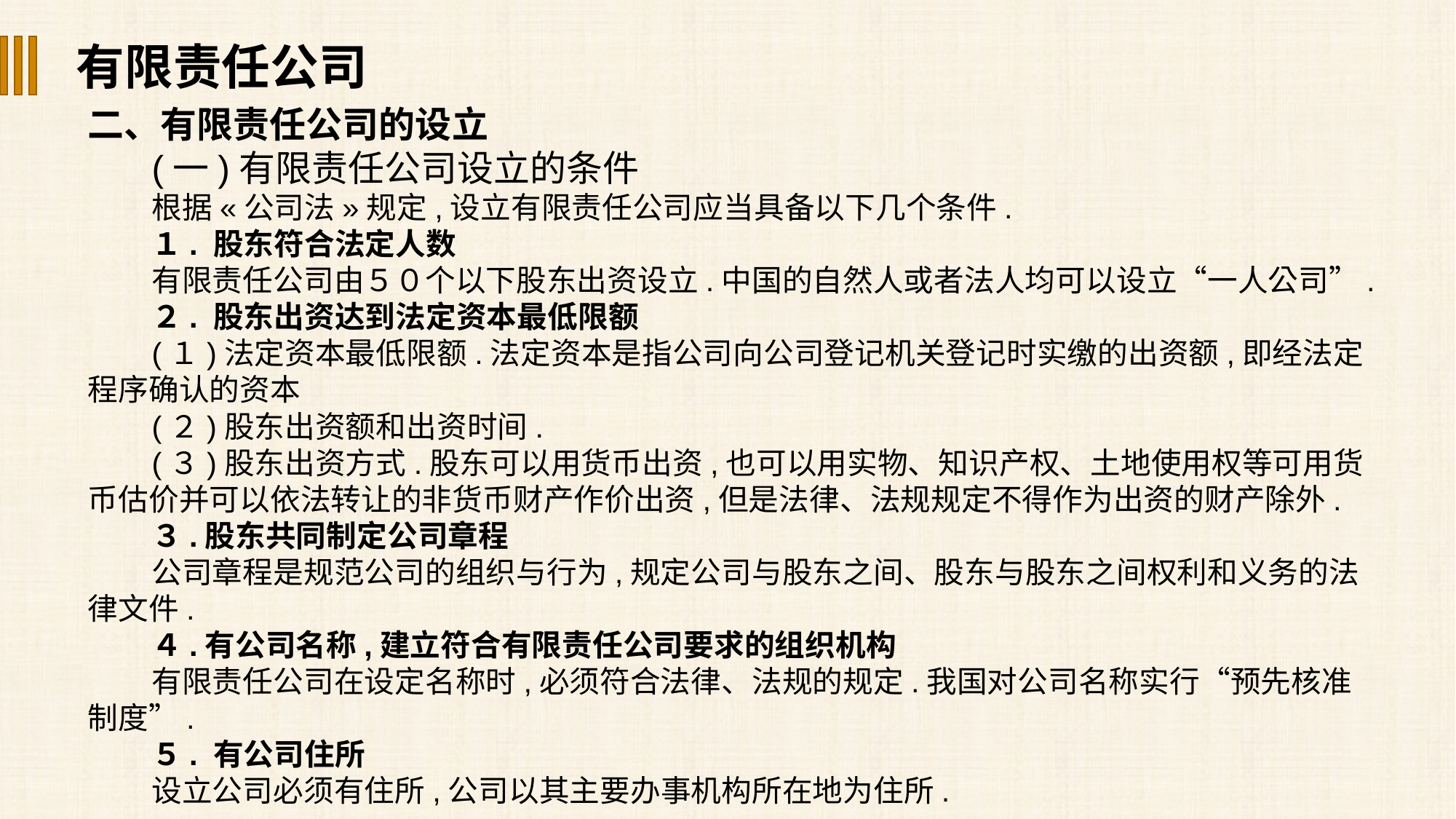

有限责任公司

二、有限责任公司的设立
(一)有限责任公司设立的条件
根据«公司法»规定,设立有限责任公司应当具备以下几个条件.
１. 股东符合法定人数
有限责任公司由５０个以下股东出资设立.中国的自然人或者法人均可以设立“一人公司”.
２. 股东出资达到法定资本最低限额
(１)法定资本最低限额.法定资本是指公司向公司登记机关登记时实缴的出资额,即经法定程序确认的资本
(２)股东出资额和出资时间.
(３)股东出资方式.股东可以用货币出资,也可以用实物、知识产权、土地使用权等可用货币估价并可以依法转让的非货币财产作价出资,但是法律、法规规定不得作为出资的财产除外.
３.股东共同制定公司章程
公司章程是规范公司的组织与行为,规定公司与股东之间、股东与股东之间权利和义务的法律文件.
４.有公司名称,建立符合有限责任公司要求的组织机构
有限责任公司在设定名称时,必须符合法律、法规的规定.我国对公司名称实行“预先核准制度”.
５. 有公司住所
设立公司必须有住所,公司以其主要办事机构所在地为住所.